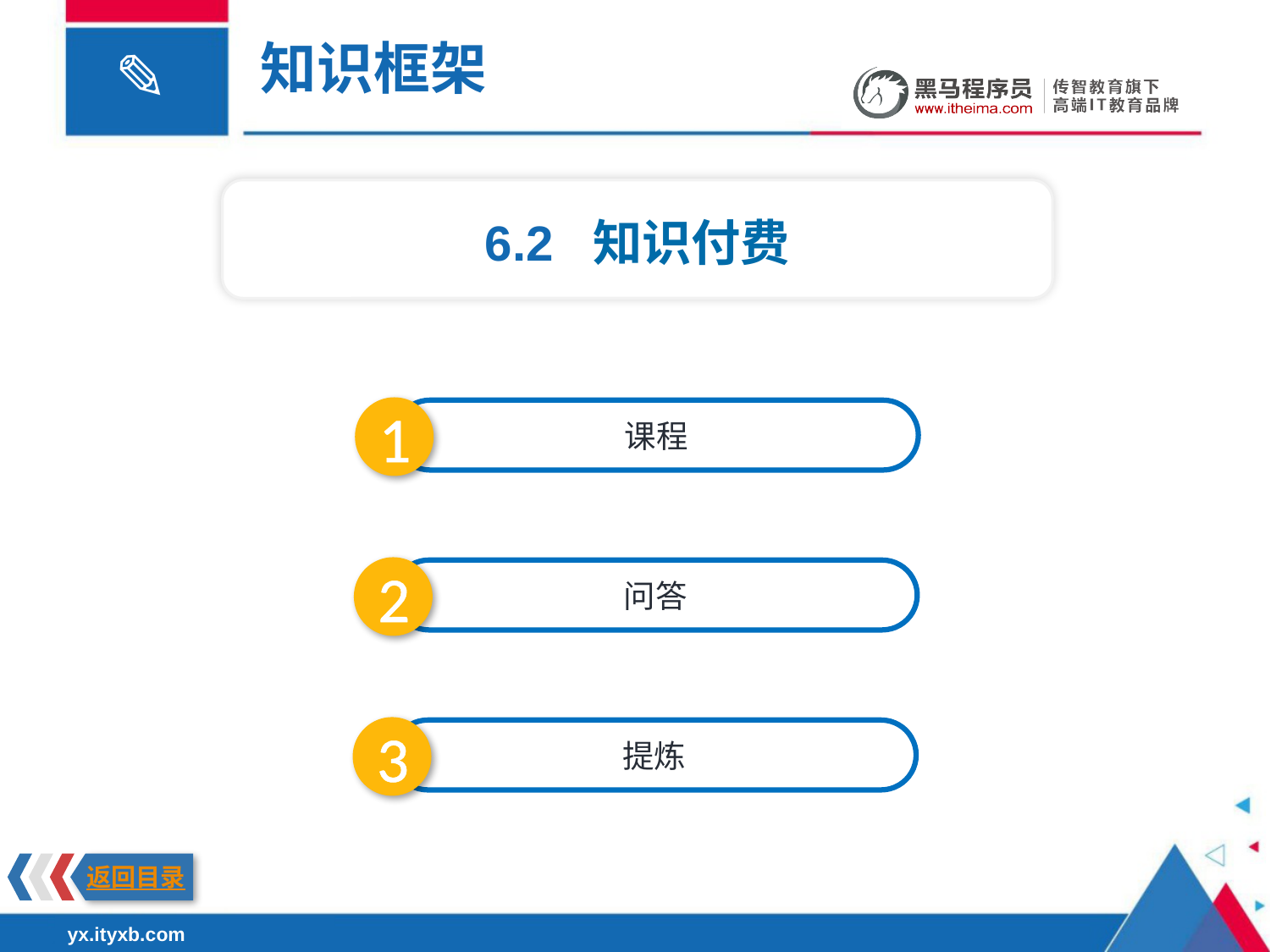

知识框架

6.2  知识付费
1
课程
2
问答
3
提炼

返回目录